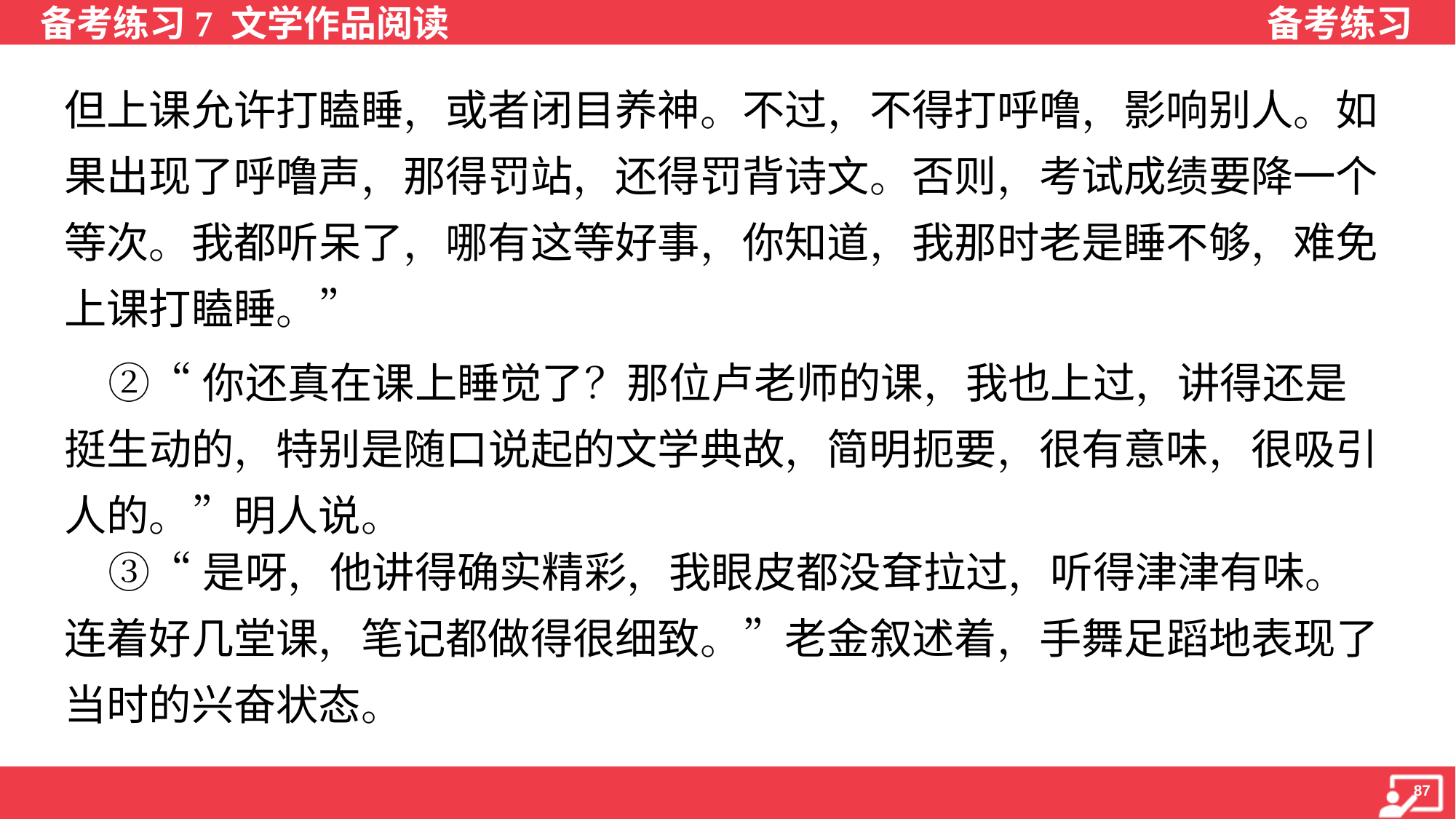

但上课允许打瞌睡，或者闭目养神。不过，不得打呼噜，影响别人。如
果出现了呼噜声，那得罚站，还得罚背诗文。否则，考试成绩要降一个
等次。我都听呆了，哪有这等好事，你知道，我那时老是睡不够，难免
上课打瞌睡。”
    ②“你还真在课上睡觉了？那位卢老师的课，我也上过，讲得还是
挺生动的，特别是随口说起的文学典故，简明扼要，很有意味，很吸引
人的。”明人说。
    ③“是呀，他讲得确实精彩，我眼皮都没耷拉过，听得津津有味。
连着好几堂课，笔记都做得很细致。”老金叙述着，手舞足蹈地表现了
当时的兴奋状态。